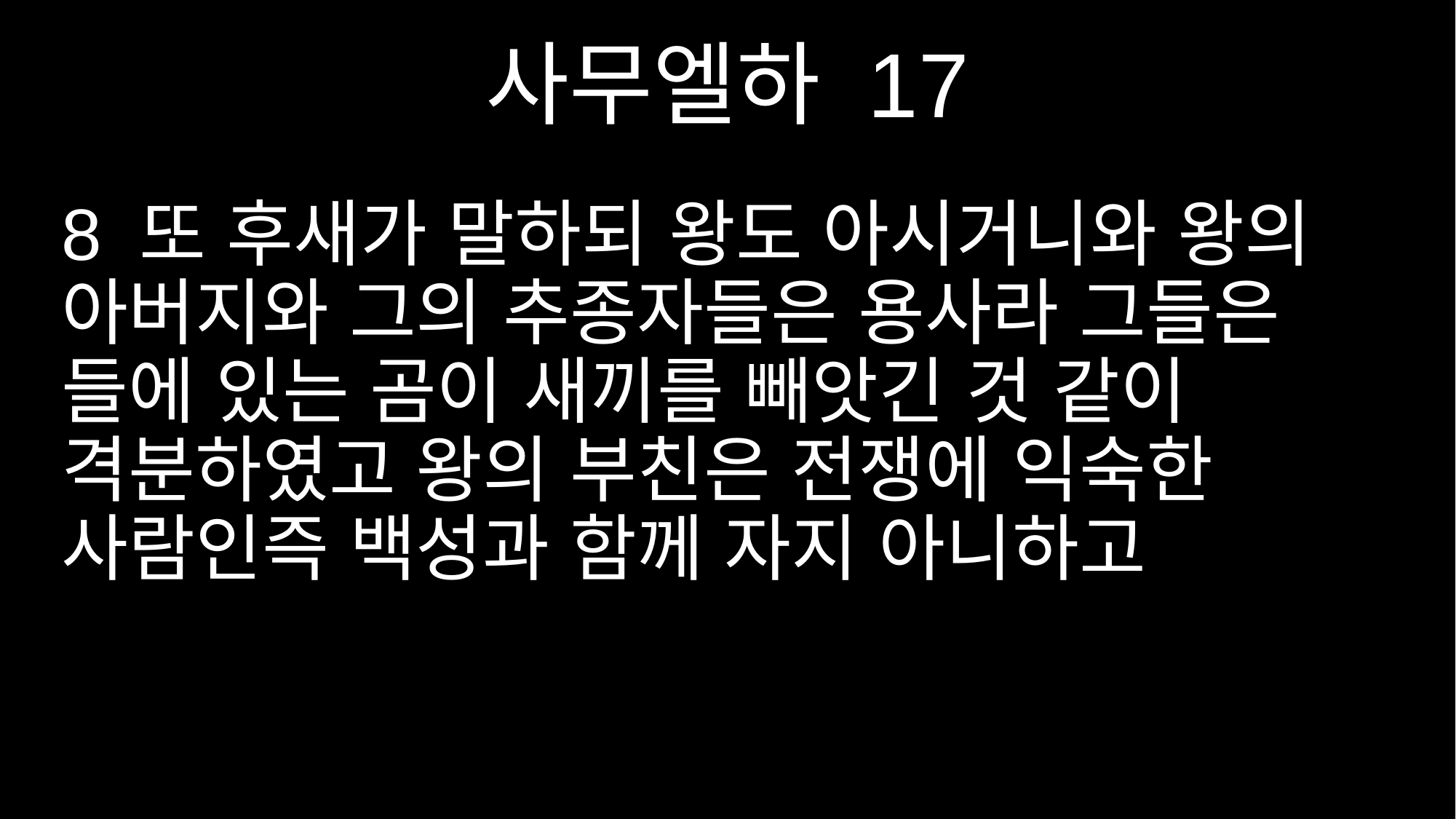

사무엘하 17
8 또 후새가 말하되 왕도 아시거니와 왕의 아버지와 그의 추종자들은 용사라 그들은 들에 있는 곰이 새끼를 빼앗긴 것 같이 격분하였고 왕의 부친은 전쟁에 익숙한 사람인즉 백성과 함께 자지 아니하고